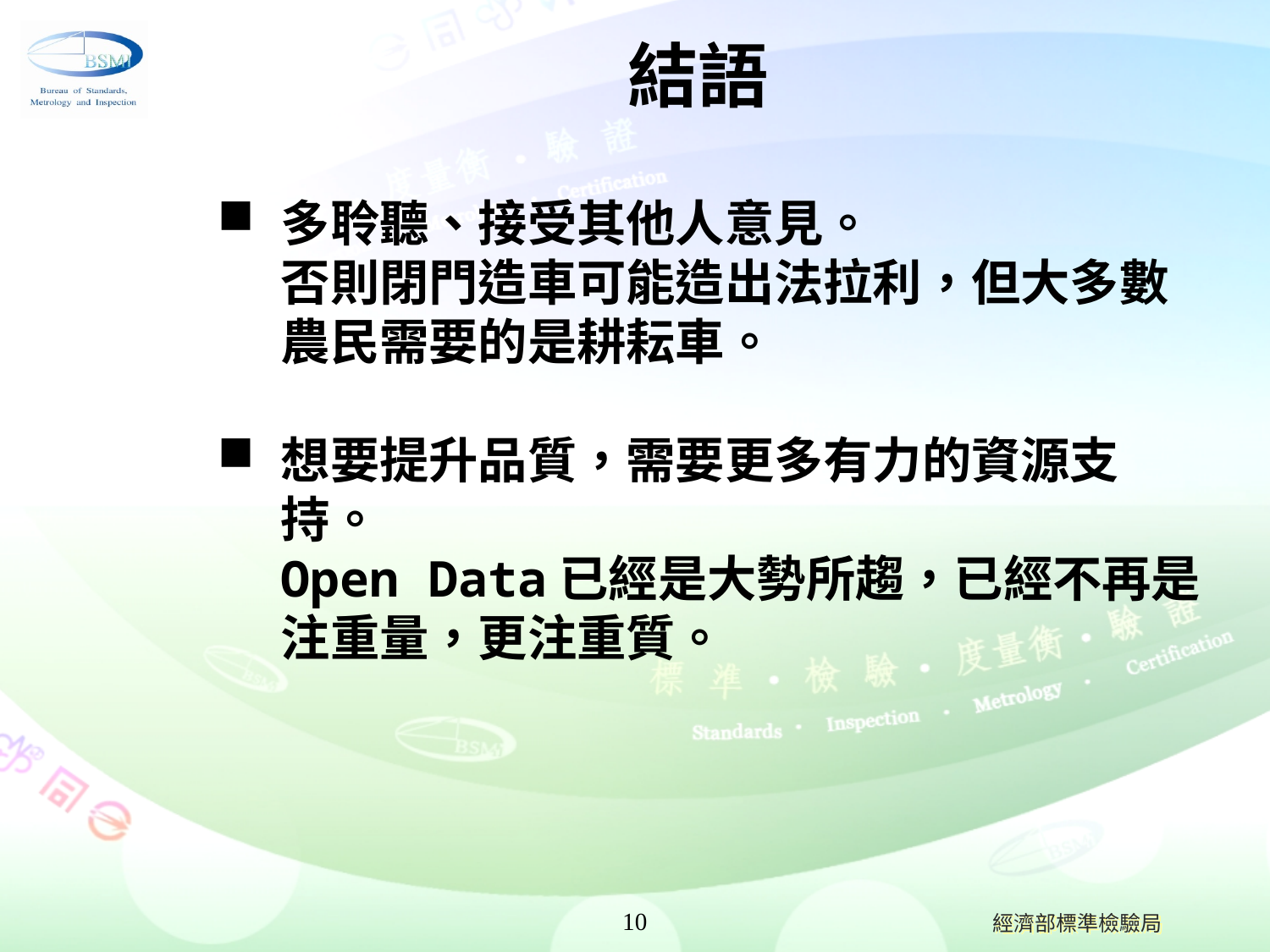

# 結語
多聆聽、接受其他人意見。
否則閉門造車可能造出法拉利，但大多數農民需要的是耕耘車。

想要提升品質，需要更多有力的資源支持。
Open Data已經是大勢所趨，已經不再是注重量，更注重質。
11
經濟部標準檢驗局